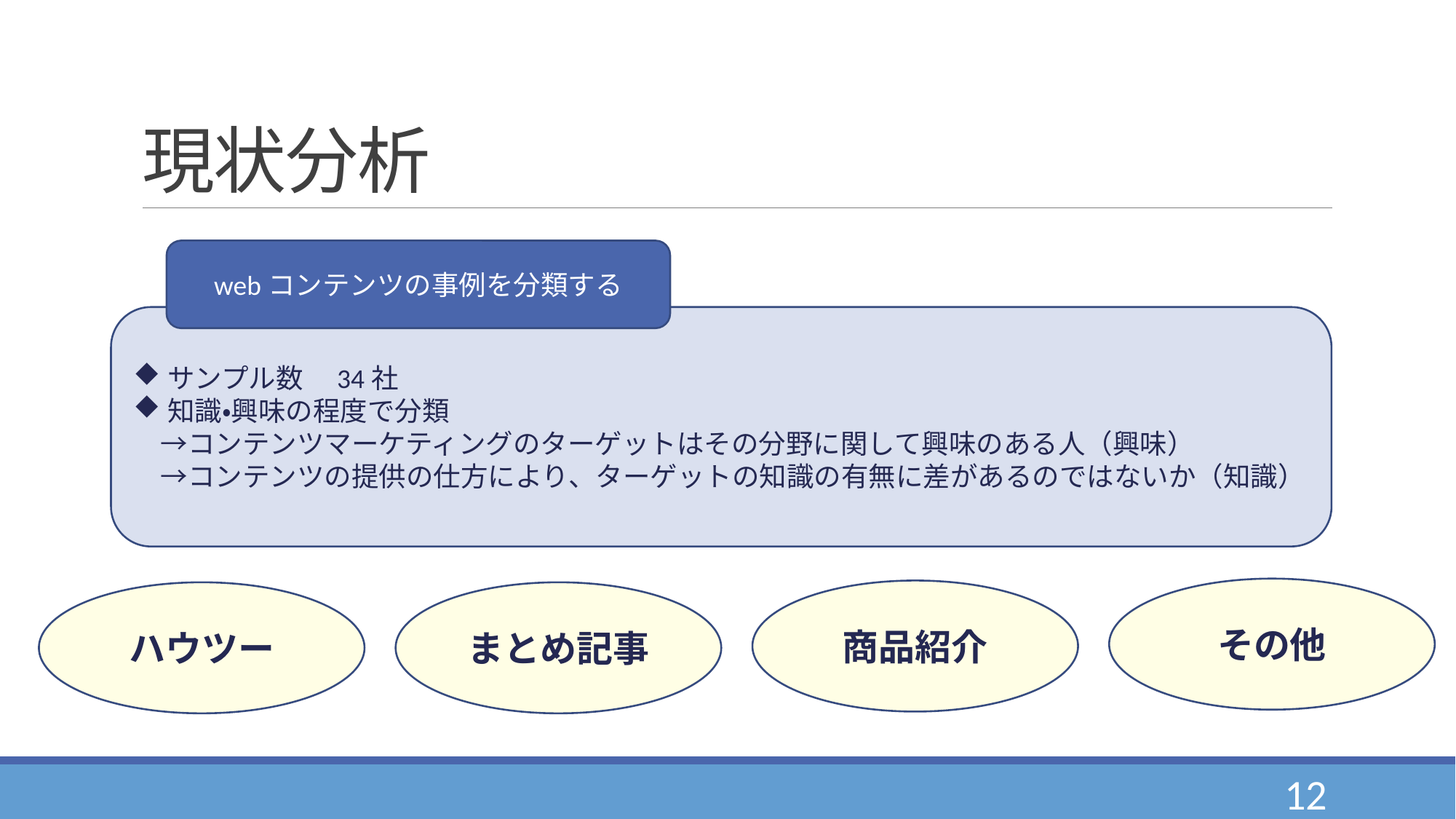

# 現状分析
webコンテンツの事例を分類する
サンプル数　34社
知識・興味の程度で分類
　→コンテンツマーケティングのターゲットはその分野に関して興味のある人（興味）
　→コンテンツの提供の仕方により、ターゲットの知識の有無に差があるのではないか（知識）
その他
商品紹介
ハウツー
まとめ記事
12